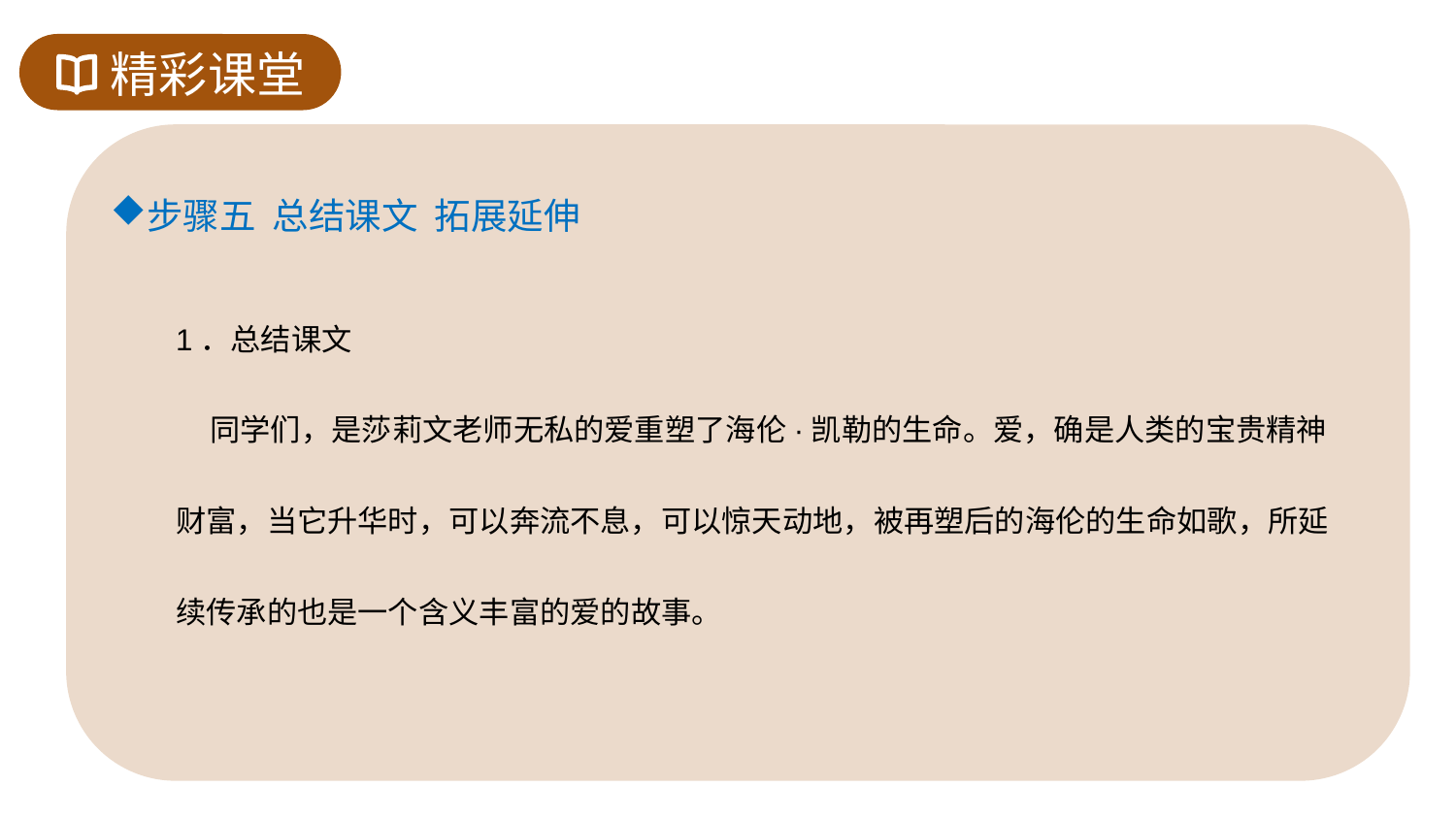

精彩课堂

步骤五  总结课文  拓展延伸
1．总结课文
    同学们，是莎莉文老师无私的爱重塑了海伦·凯勒的生命。爱，确是人类的宝贵精神财富，当它升华时，可以奔流不息，可以惊天动地，被再塑后的海伦的生命如歌，所延续传承的也是一个含义丰富的爱的故事。